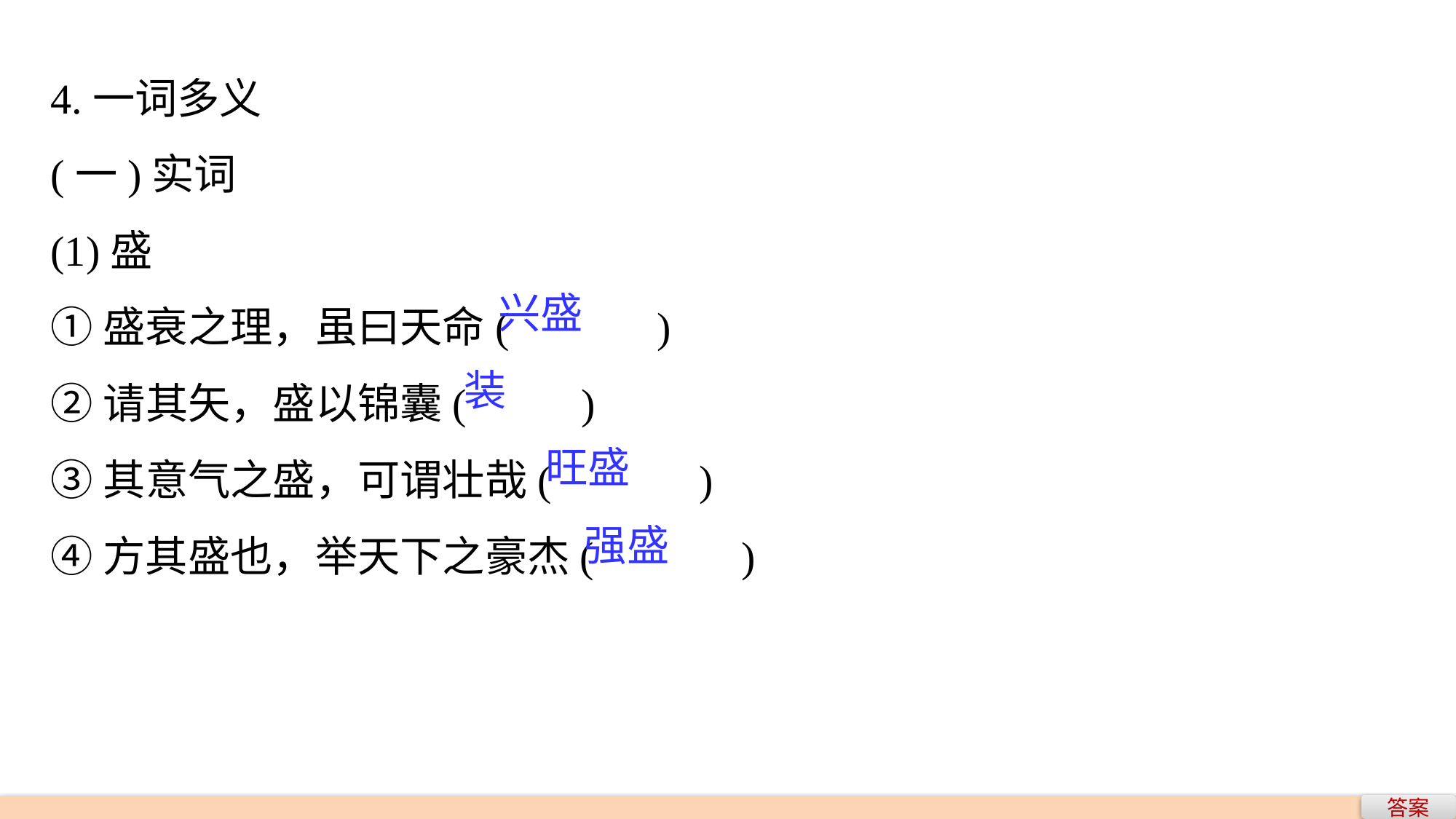

4.一词多义
(一)实词
(1)盛
①盛衰之理，虽曰天命(　　　)
②请其矢，盛以锦囊(　　 )
③其意气之盛，可谓壮哉(　　　)
④方其盛也，举天下之豪杰(　　　)
兴盛
装
旺盛
强盛
答案